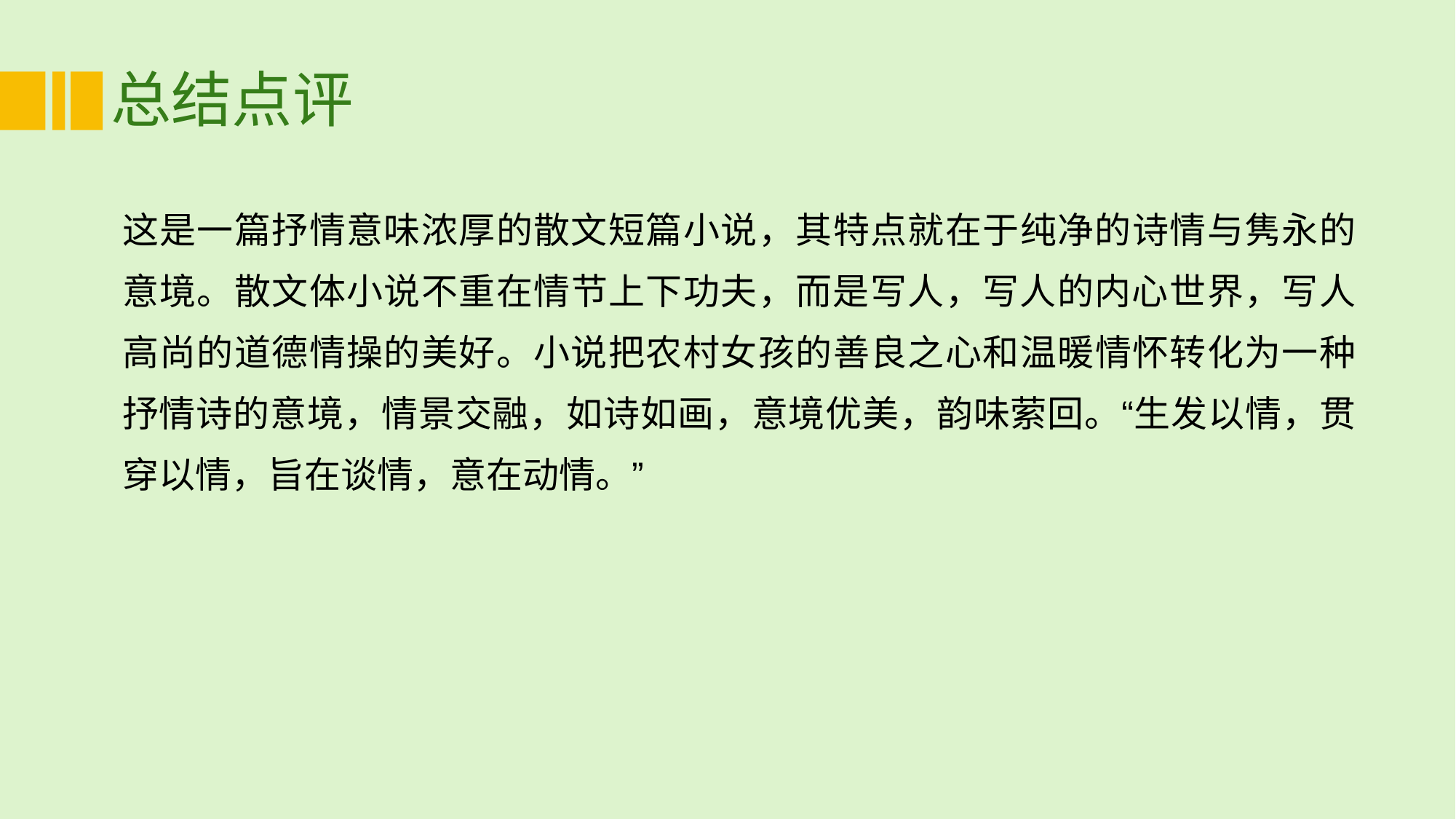

# 总结点评
这是一篇抒情意味浓厚的散文短篇小说，其特点就在于纯净的诗情与隽永的意境。散文体小说不重在情节上下功夫，而是写人，写人的内心世界，写人高尚的道德情操的美好。小说把农村女孩的善良之心和温暖情怀转化为一种抒情诗的意境，情景交融，如诗如画，意境优美，韵味萦回。“生发以情，贯穿以情，旨在谈情，意在动情。”